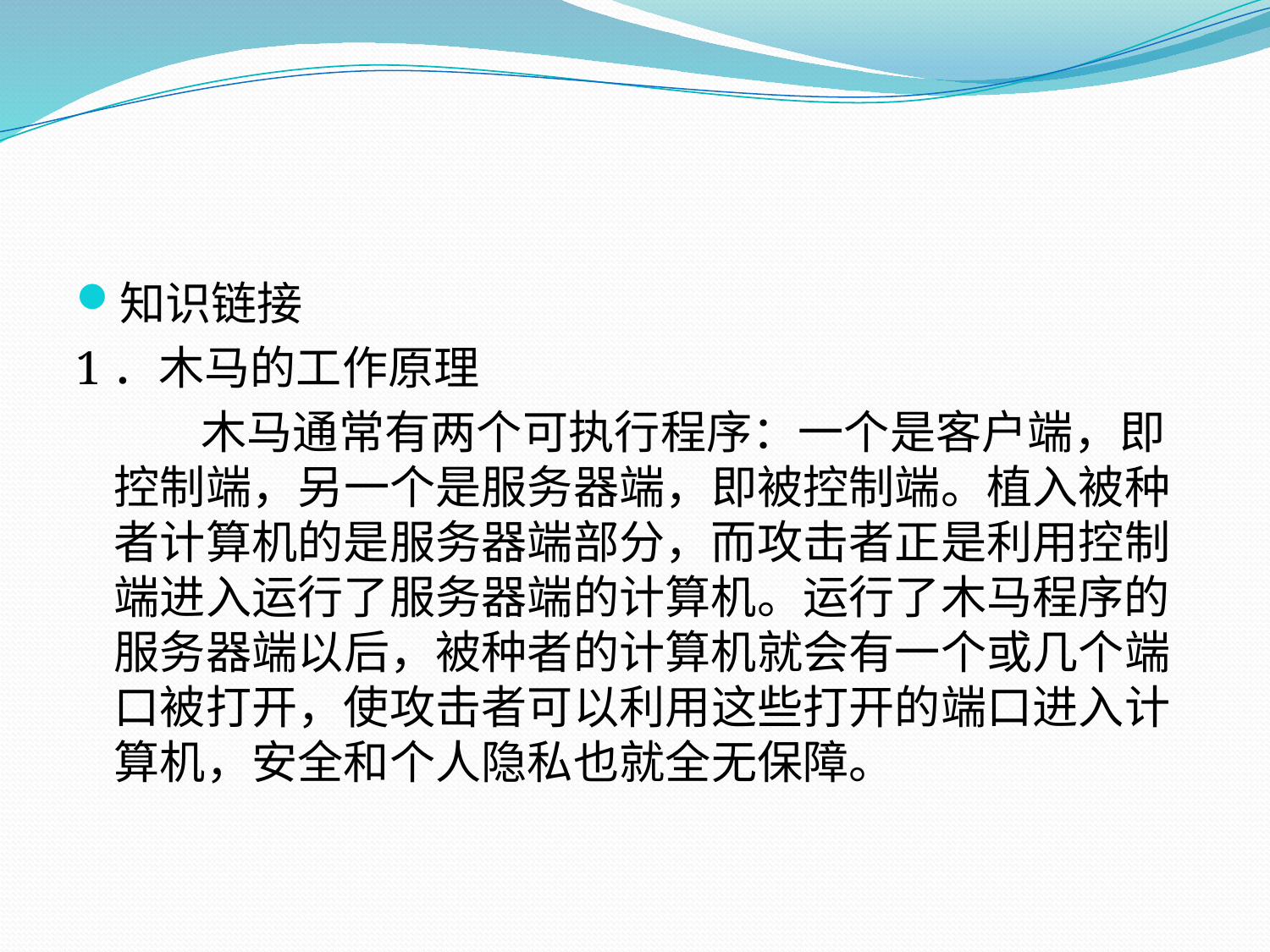

#
知识链接
1．木马的工作原理
           木马通常有两个可执行程序：一个是客户端，即控制端，另一个是服务器端，即被控制端。植入被种者计算机的是服务器端部分，而攻击者正是利用控制端进入运行了服务器端的计算机。运行了木马程序的服务器端以后，被种者的计算机就会有一个或几个端口被打开，使攻击者可以利用这些打开的端口进入计算机，安全和个人隐私也就全无保障。